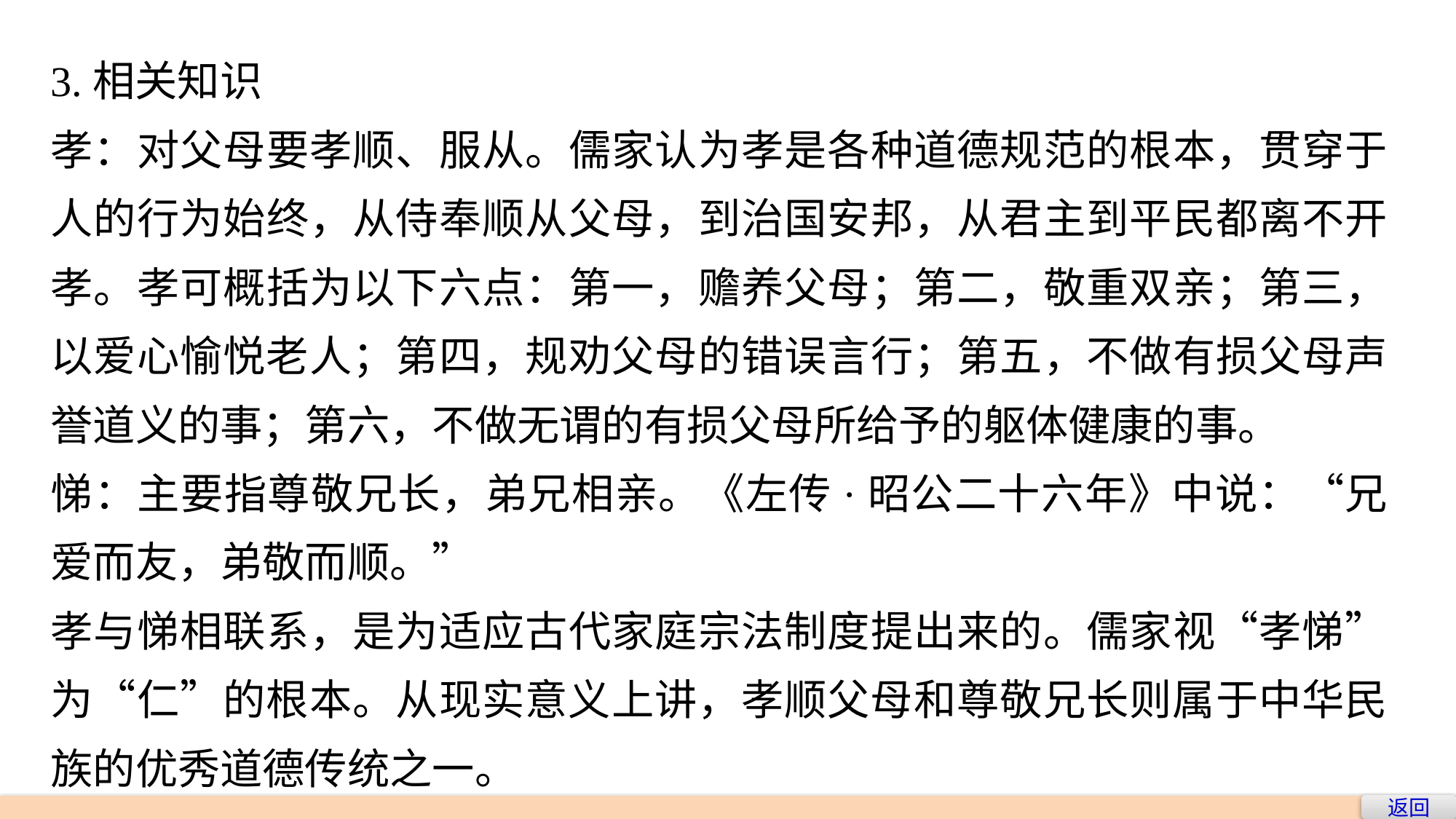

3.相关知识
孝：对父母要孝顺、服从。儒家认为孝是各种道德规范的根本，贯穿于人的行为始终，从侍奉顺从父母，到治国安邦，从君主到平民都离不开孝。孝可概括为以下六点：第一，赡养父母；第二，敬重双亲；第三，以爱心愉悦老人；第四，规劝父母的错误言行；第五，不做有损父母声誉道义的事；第六，不做无谓的有损父母所给予的躯体健康的事。
悌：主要指尊敬兄长，弟兄相亲。《左传·昭公二十六年》中说：“兄爱而友，弟敬而顺。”
孝与悌相联系，是为适应古代家庭宗法制度提出来的。儒家视“孝悌”为“仁”的根本。从现实意义上讲，孝顺父母和尊敬兄长则属于中华民族的优秀道德传统之一。
返回